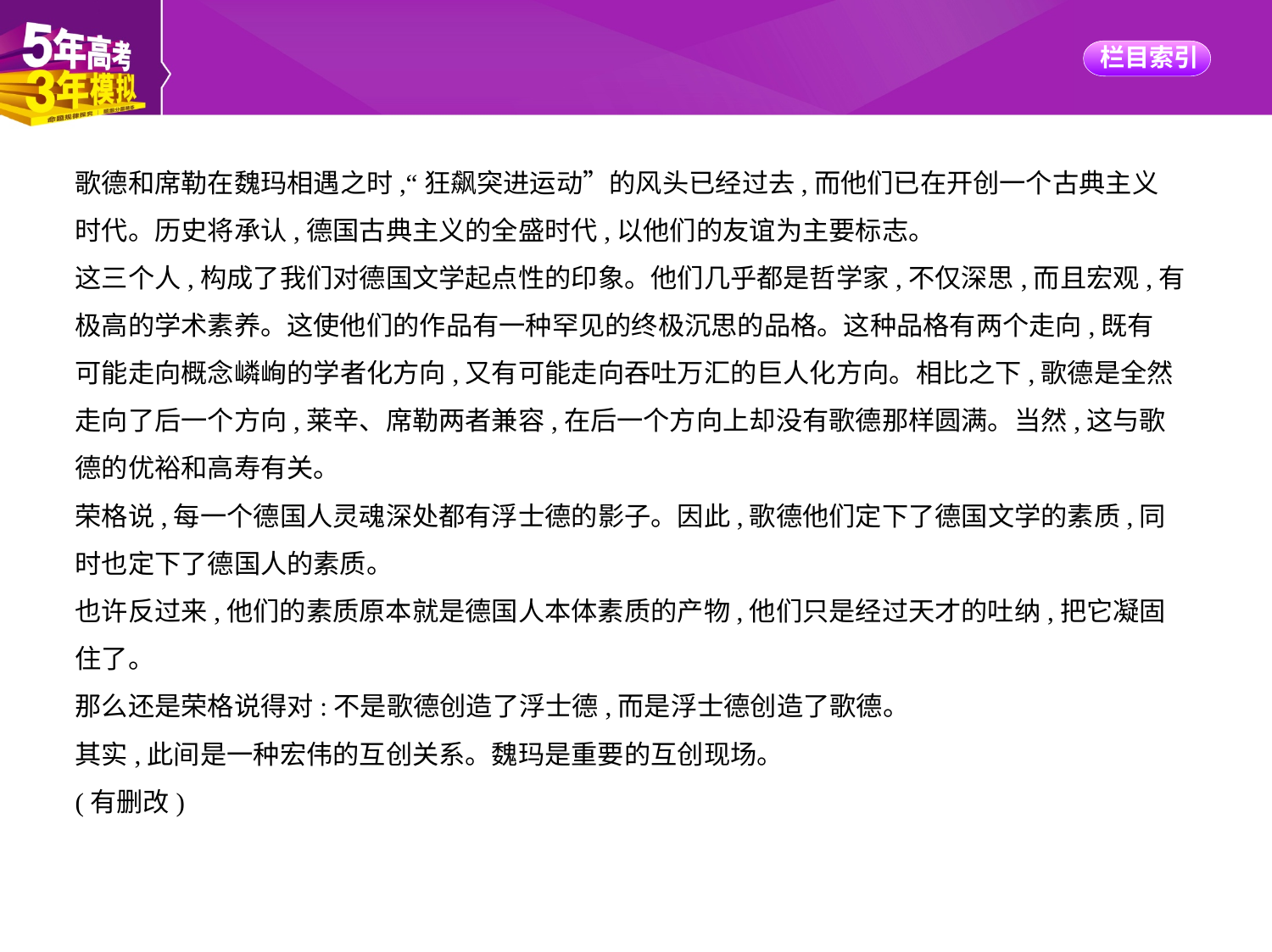

歌德和席勒在魏玛相遇之时,“狂飙突进运动”的风头已经过去,而他们已在开创一个古典主义
时代。历史将承认,德国古典主义的全盛时代,以他们的友谊为主要标志。
这三个人,构成了我们对德国文学起点性的印象。他们几乎都是哲学家,不仅深思,而且宏观,有
极高的学术素养。这使他们的作品有一种罕见的终极沉思的品格。这种品格有两个走向,既有
可能走向概念嶙峋的学者化方向,又有可能走向吞吐万汇的巨人化方向。相比之下,歌德是全然
走向了后一个方向,莱辛、席勒两者兼容,在后一个方向上却没有歌德那样圆满。当然,这与歌
德的优裕和高寿有关。
荣格说,每一个德国人灵魂深处都有浮士德的影子。因此,歌德他们定下了德国文学的素质,同
时也定下了德国人的素质。
也许反过来,他们的素质原本就是德国人本体素质的产物,他们只是经过天才的吐纳,把它凝固
住了。
那么还是荣格说得对:不是歌德创造了浮士德,而是浮士德创造了歌德。
其实,此间是一种宏伟的互创关系。魏玛是重要的互创现场。
(有删改)